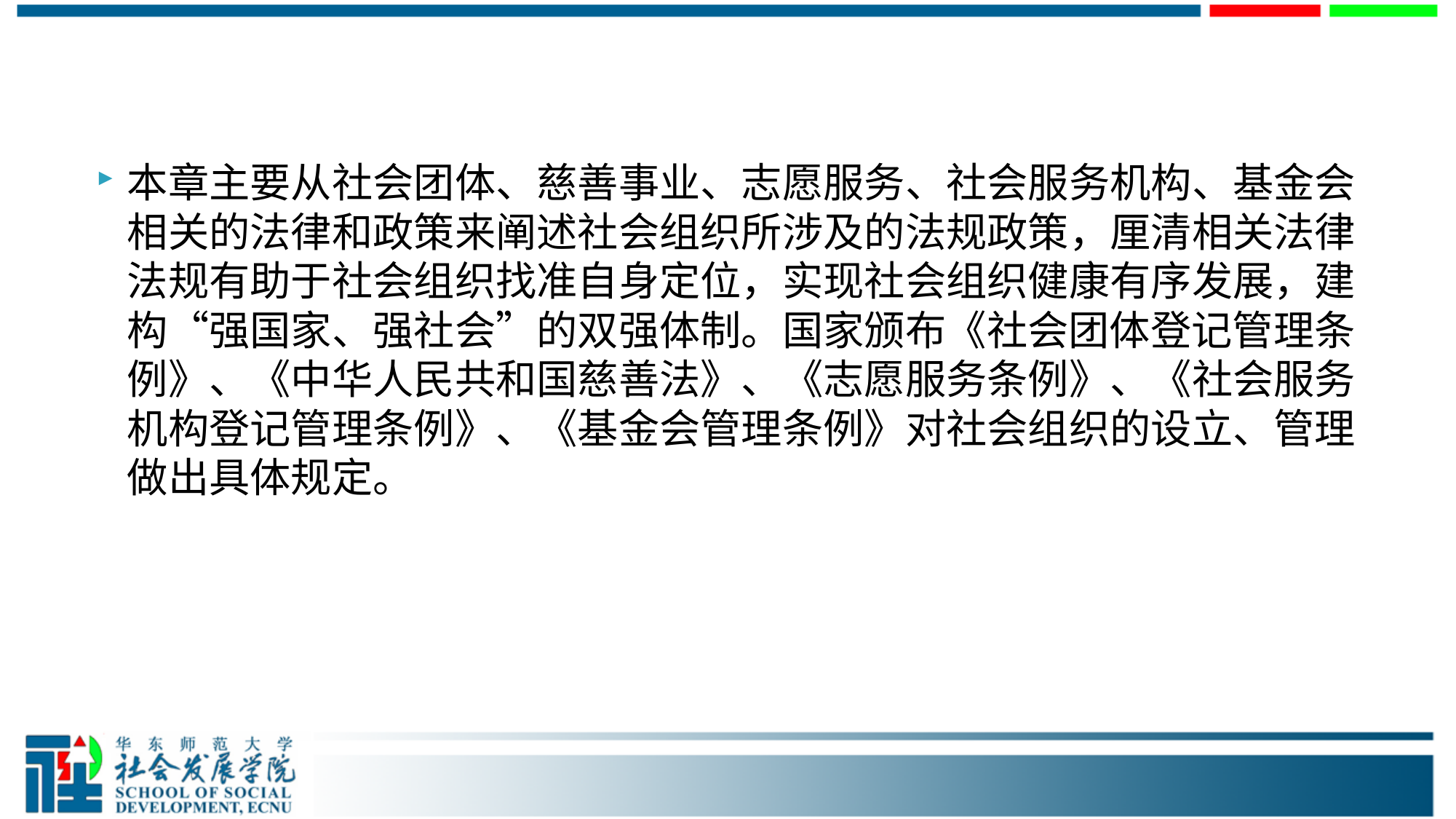

#
本章主要从社会团体、慈善事业、志愿服务、社会服务机构、基金会相关的法律和政策来阐述社会组织所涉及的法规政策，厘清相关法律法规有助于社会组织找准自身定位，实现社会组织健康有序发展，建构“强国家、强社会”的双强体制。国家颁布《社会团体登记管理条例》、《中华人民共和国慈善法》、《志愿服务条例》、《社会服务机构登记管理条例》、《基金会管理条例》对社会组织的设立、管理做出具体规定。